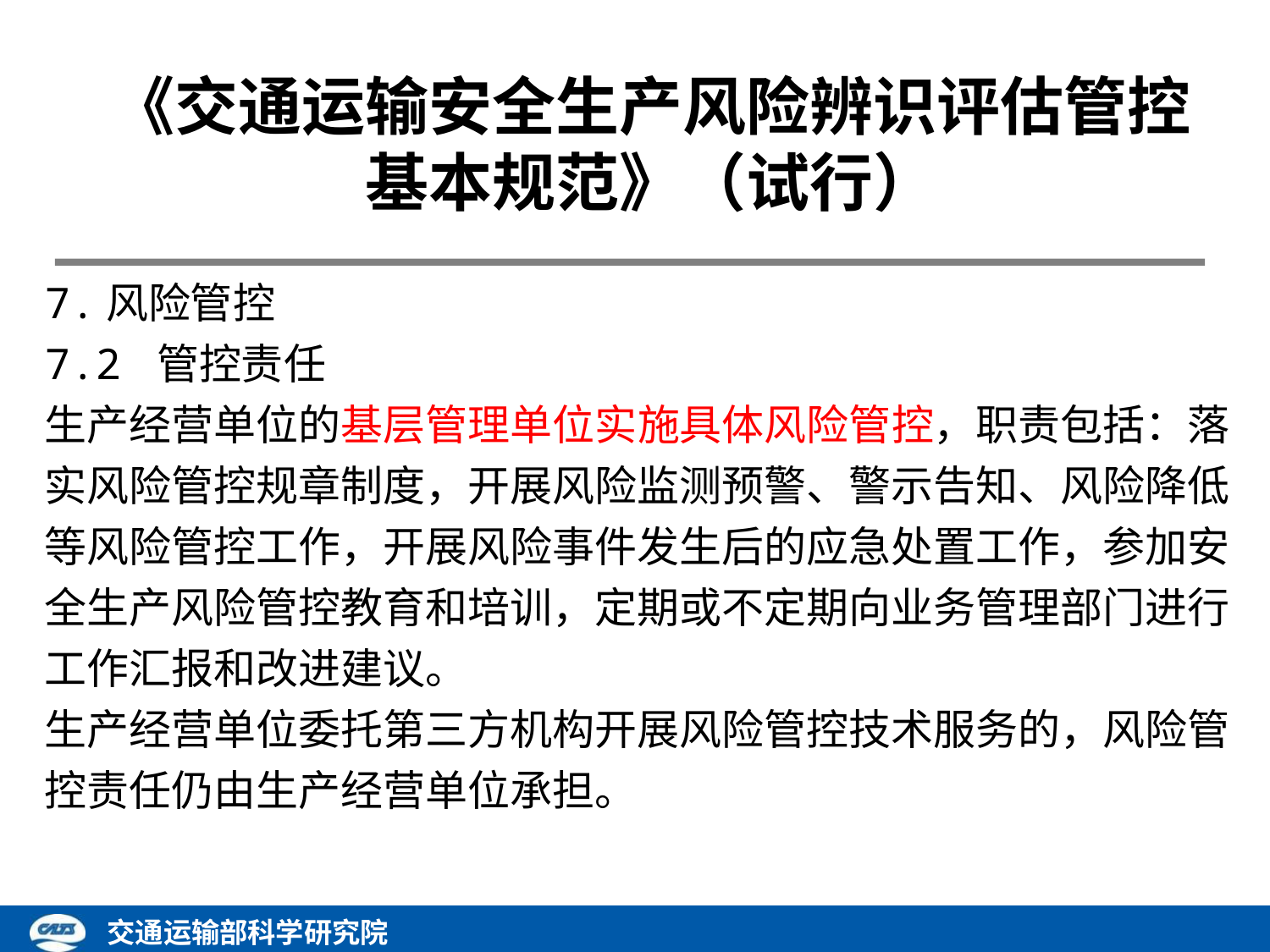

《交通运输安全生产风险辨识评估管控基本规范》（试行）
7.风险管控
7.2 管控责任
生产经营单位的基层管理单位实施具体风险管控，职责包括：落实风险管控规章制度，开展风险监测预警、警示告知、风险降低等风险管控工作，开展风险事件发生后的应急处置工作，参加安全生产风险管控教育和培训，定期或不定期向业务管理部门进行工作汇报和改进建议。
生产经营单位委托第三方机构开展风险管控技术服务的，风险管控责任仍由生产经营单位承担。